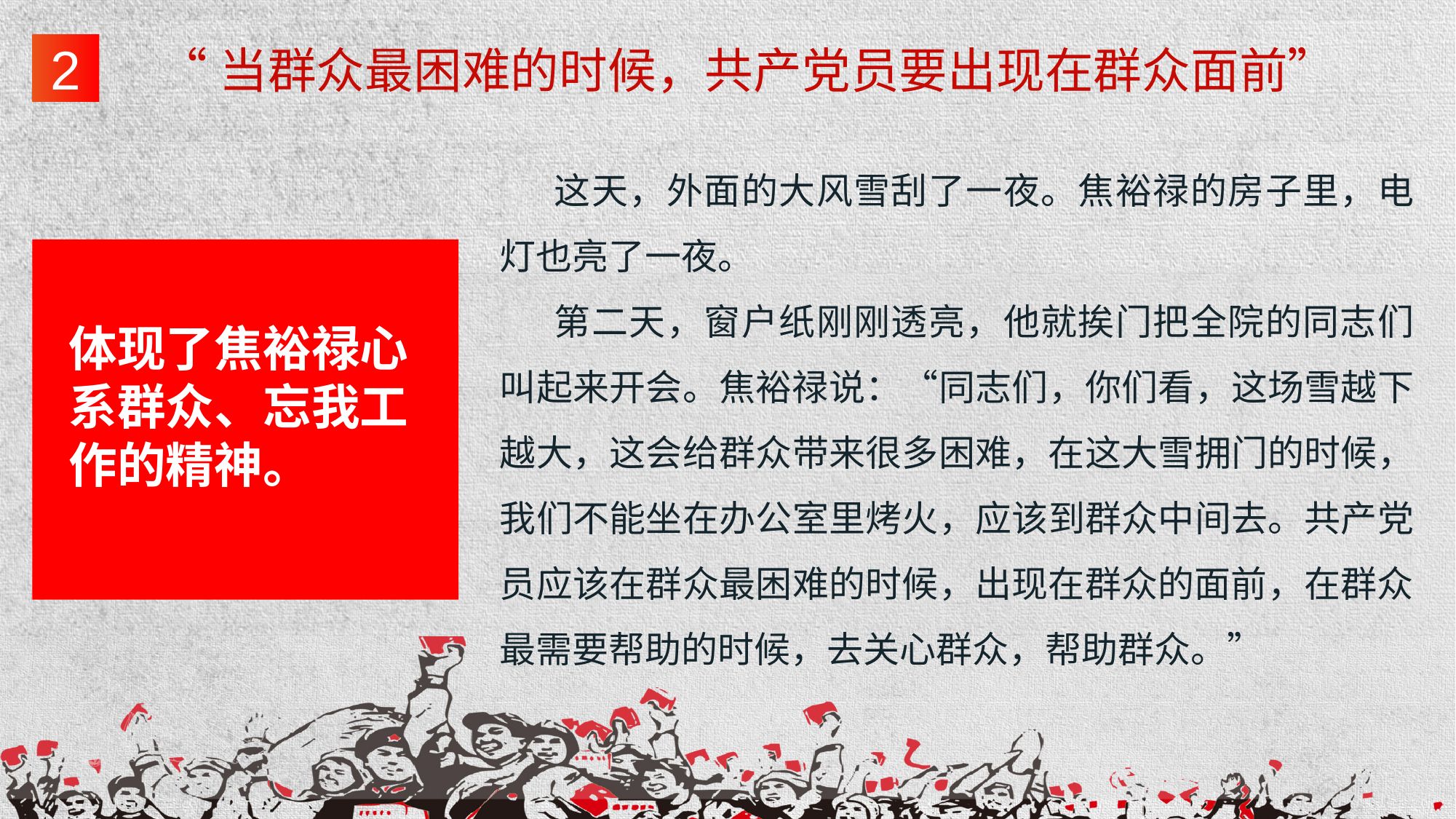

“当群众最困难的时候，共产党员要出现在群众面前”
2
这天，外面的大风雪刮了一夜。焦裕禄的房子里，电灯也亮了一夜。
第二天，窗户纸刚刚透亮，他就挨门把全院的同志们叫起来开会。焦裕禄说：“同志们，你们看，这场雪越下越大，这会给群众带来很多困难，在这大雪拥门的时候，我们不能坐在办公室里烤火，应该到群众中间去。共产党员应该在群众最困难的时候，出现在群众的面前，在群众最需要帮助的时候，去关心群众，帮助群众。”

体现了焦裕禄心系群众、忘我工作的精神。